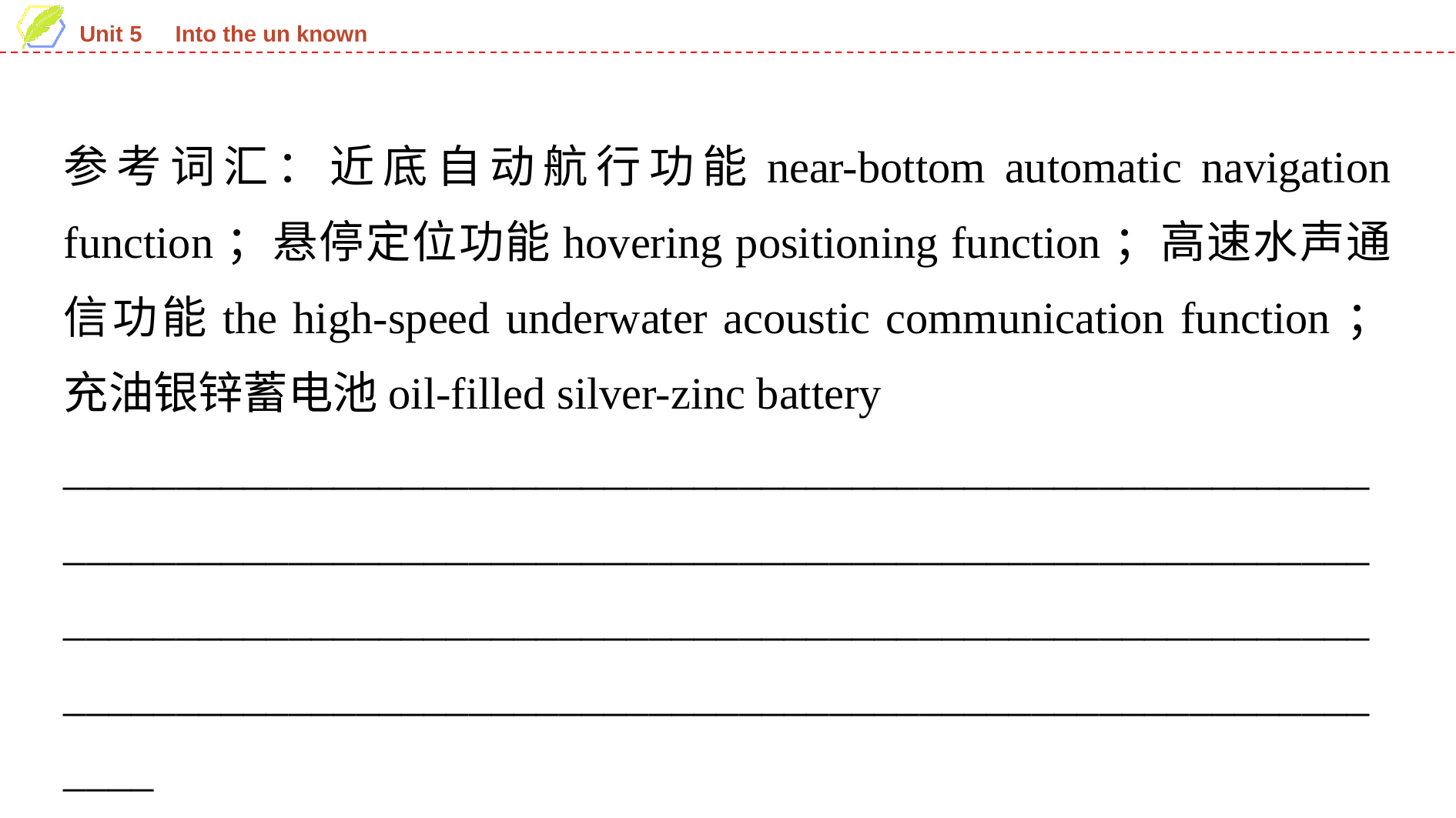

参考词汇：近底自动航行功能near-bottom automatic navigation function；悬停定位功能hovering positioning function；高速水声通信功能the high-speed underwater acoustic communication function；充油银锌蓄电池oil-filled silver-zinc battery
____________________________________________________________________________________________________________________________________________________________________________________________________________________________________________